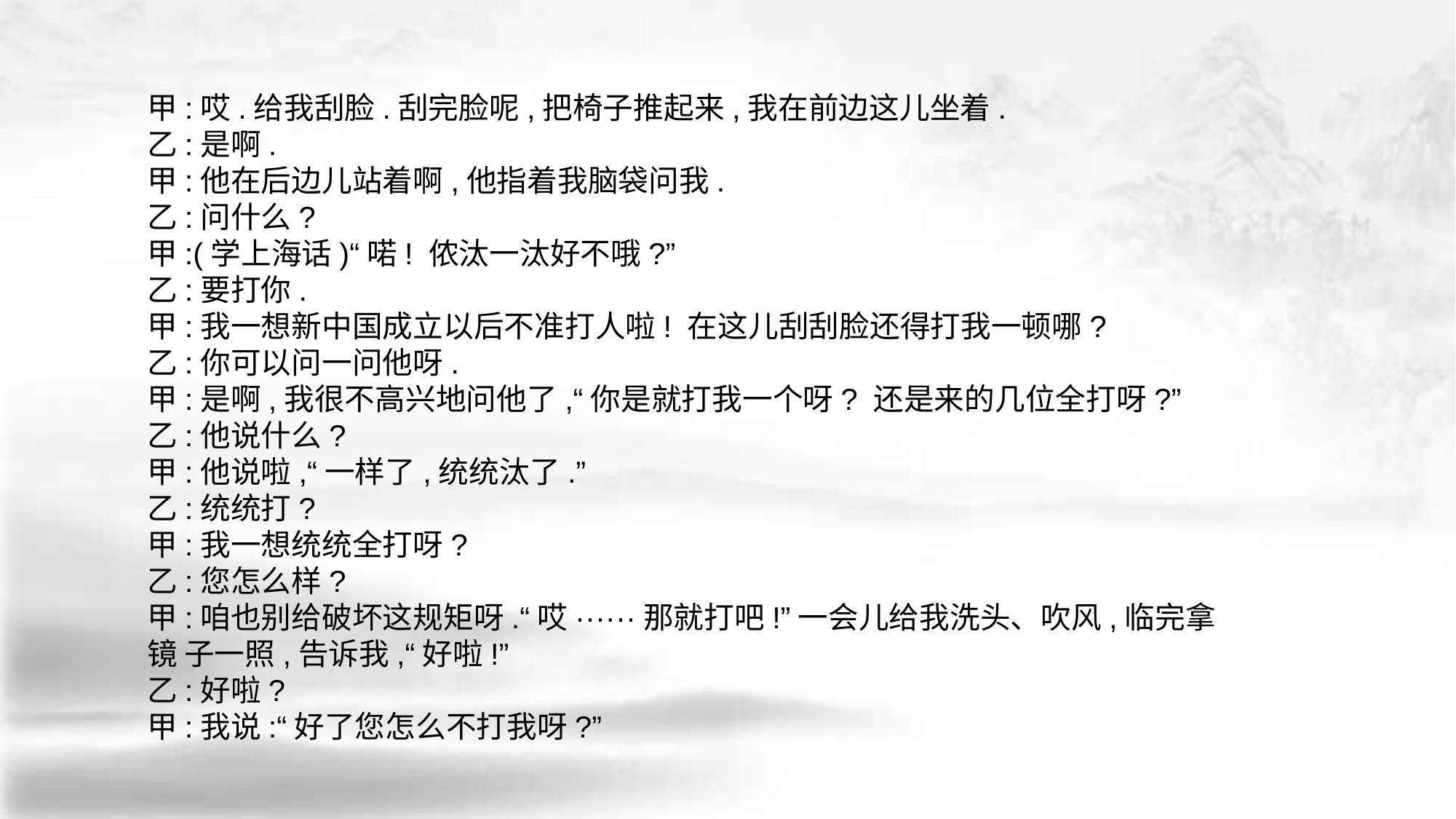

甲:哎.给我刮脸.刮完脸呢,把椅子推起来,我在前边这儿坐着.
乙:是啊.
甲:他在后边儿站着啊,他指着我脑袋问我.
乙:问什么?
甲:(学上海话)“喏! 侬汰一汰好不哦?”
乙:要打你.
甲:我一想新中国成立以后不准打人啦! 在这儿刮刮脸还得打我一顿哪?
乙:你可以问一问他呀.
甲:是啊,我很不高兴地问他了,“你是就打我一个呀? 还是来的几位全打呀?”
乙:他说什么?
甲:他说啦,“一样了,统统汰了.”
乙:统统打?
甲:我一想统统全打呀?
乙:您怎么样?
甲:咱也别给破坏这规矩呀.“哎······那就打吧!”一会儿给我洗头、吹风,临完拿镜 子一照,告诉我,“好啦!”
乙:好啦?
甲:我说:“好了您怎么不打我呀?”